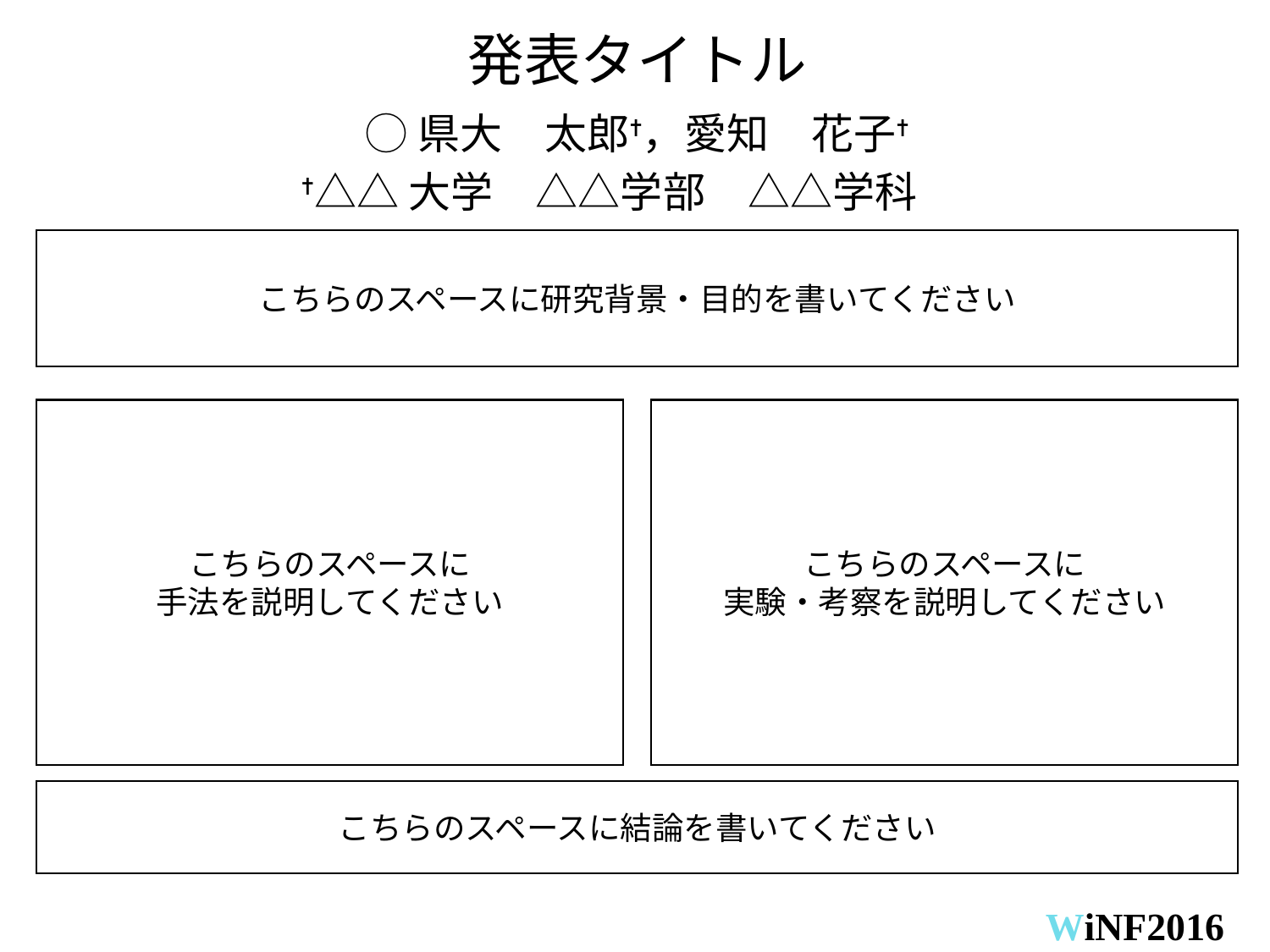

# 発表タイトル
◯県大　太郎✝，愛知　花子✝
✝△△大学　△△学部　△△学科
こちらのスペースに研究背景・目的を書いてください
こちらのスペースに
手法を説明してください
こちらのスペースに
実験・考察を説明してください
こちらのスペースに結論を書いてください